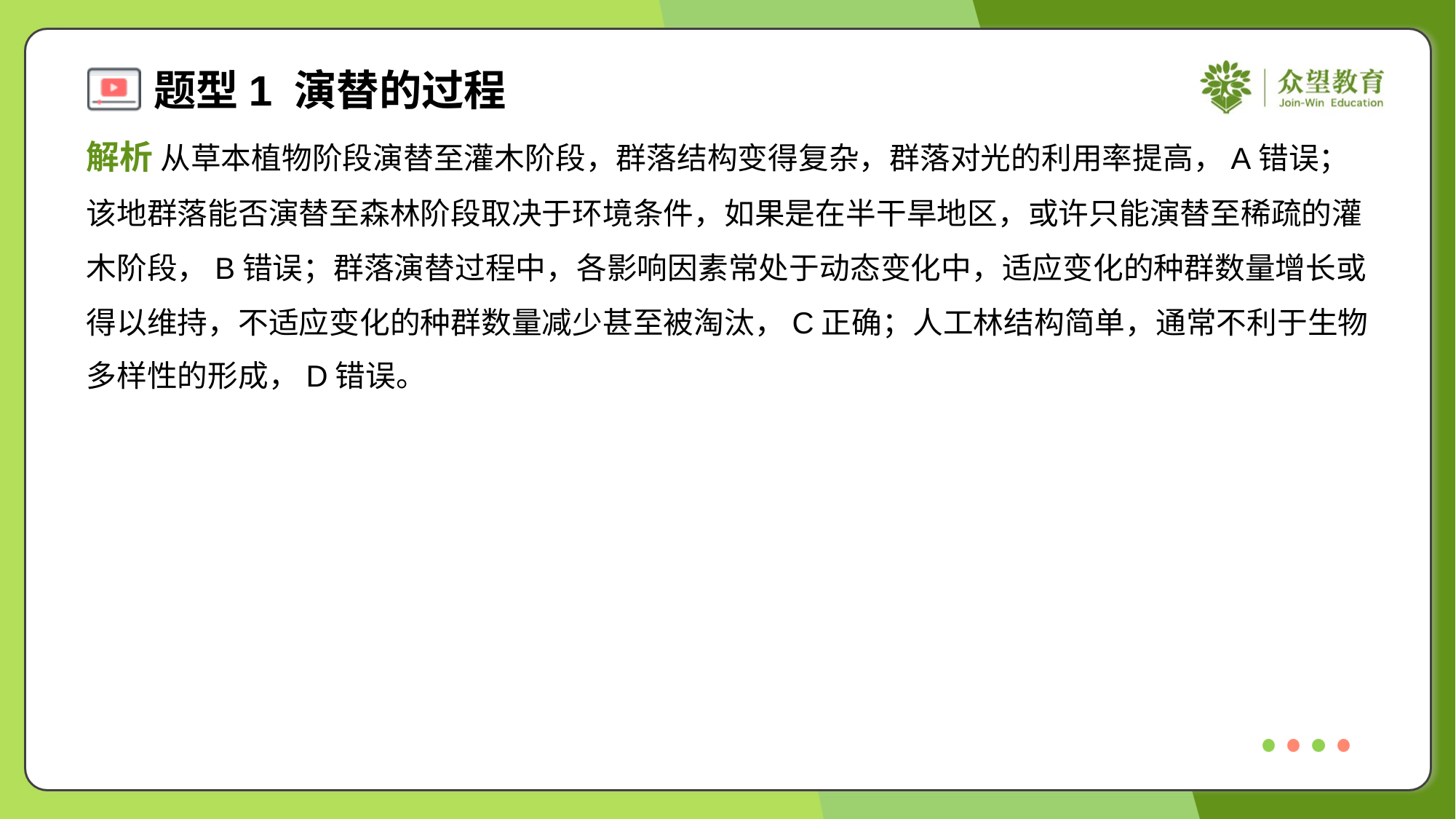

解析 从草本植物阶段演替至灌木阶段，群落结构变得复杂，群落对光的利用率提高，A错误；
该地群落能否演替至森林阶段取决于环境条件，如果是在半干旱地区，或许只能演替至稀疏的灌
木阶段，B错误；群落演替过程中，各影响因素常处于动态变化中，适应变化的种群数量增长或
得以维持，不适应变化的种群数量减少甚至被淘汰，C正确；人工林结构简单，通常不利于生物
多样性的形成，D错误。